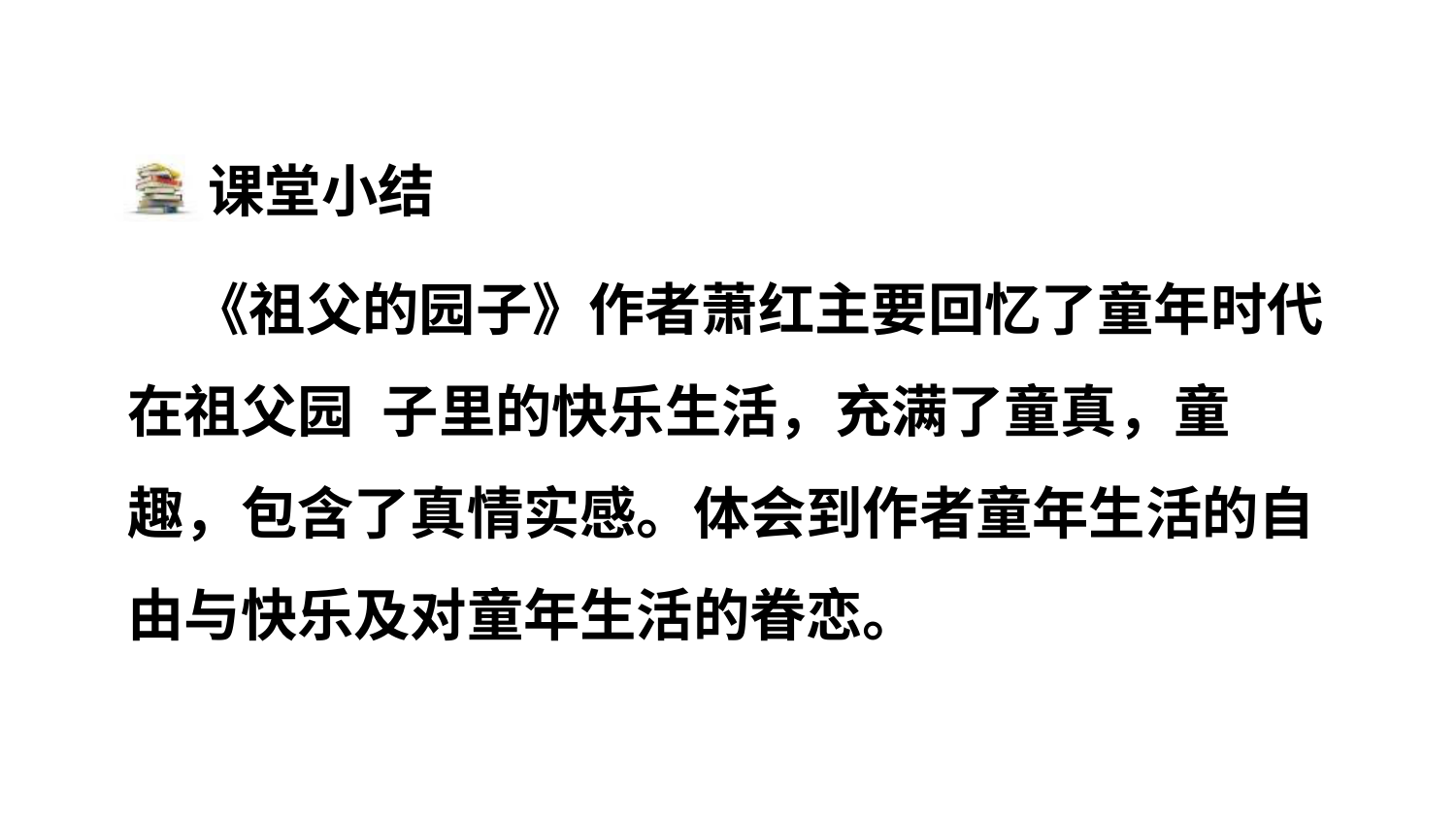

课堂小结

    《祖父的园子》作者萧红主要回忆了童年时代在祖父园 子里的快乐生活，充满了童真，童趣，包含了真情实感。体会到作者童年生活的自由与快乐及对童年生活的眷恋。